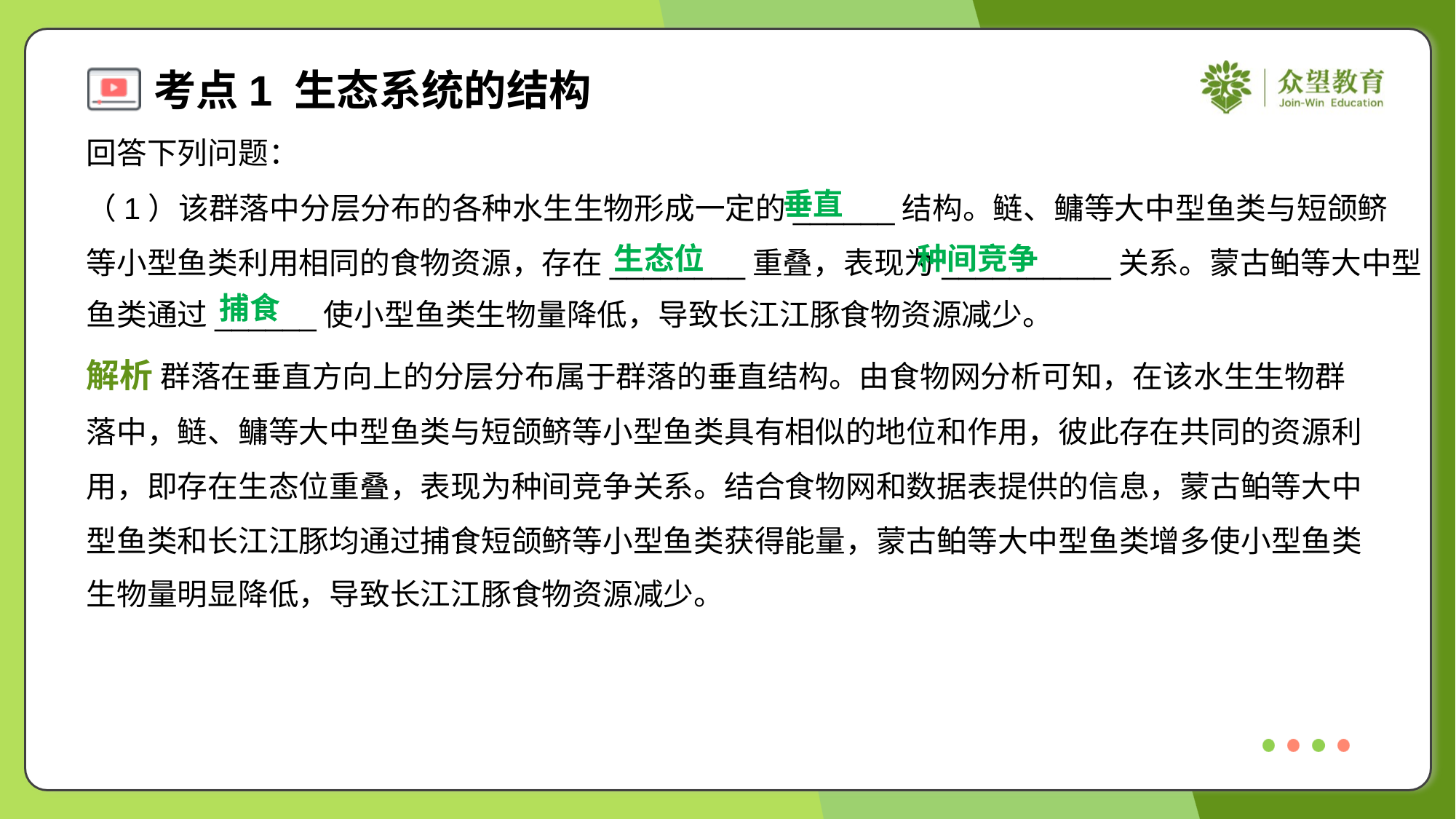

回答下列问题：
垂直
（1）该群落中分层分布的各种水生生物形成一定的______结构。鲢、鳙等大中型鱼类与短颌鲚
等小型鱼类利用相同的食物资源，存在________重叠，表现为__________关系。蒙古鲌等大中型
鱼类通过______使小型鱼类生物量降低，导致长江江豚食物资源减少。
生态位
种间竞争
捕食
解析 群落在垂直方向上的分层分布属于群落的垂直结构。由食物网分析可知，在该水生生物群
落中，鲢、鳙等大中型鱼类与短颌鲚等小型鱼类具有相似的地位和作用，彼此存在共同的资源利
用，即存在生态位重叠，表现为种间竞争关系。结合食物网和数据表提供的信息，蒙古鲌等大中
型鱼类和长江江豚均通过捕食短颌鲚等小型鱼类获得能量，蒙古鲌等大中型鱼类增多使小型鱼类
生物量明显降低，导致长江江豚食物资源减少。